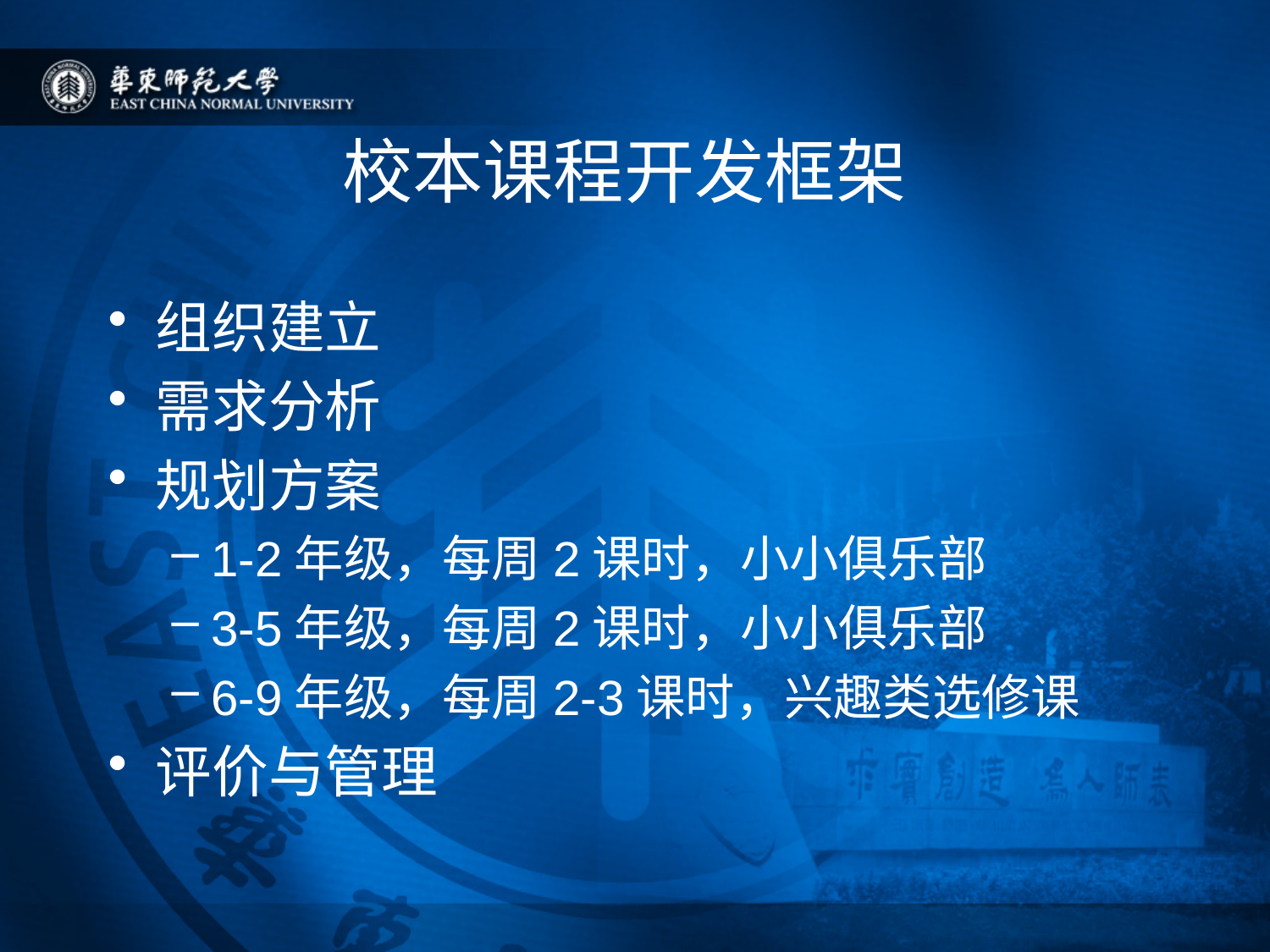

# 校本课程开发框架
组织建立
需求分析
规划方案
1-2年级，每周2课时，小小俱乐部
3-5年级，每周2课时，小小俱乐部
6-9年级，每周2-3课时，兴趣类选修课
评价与管理